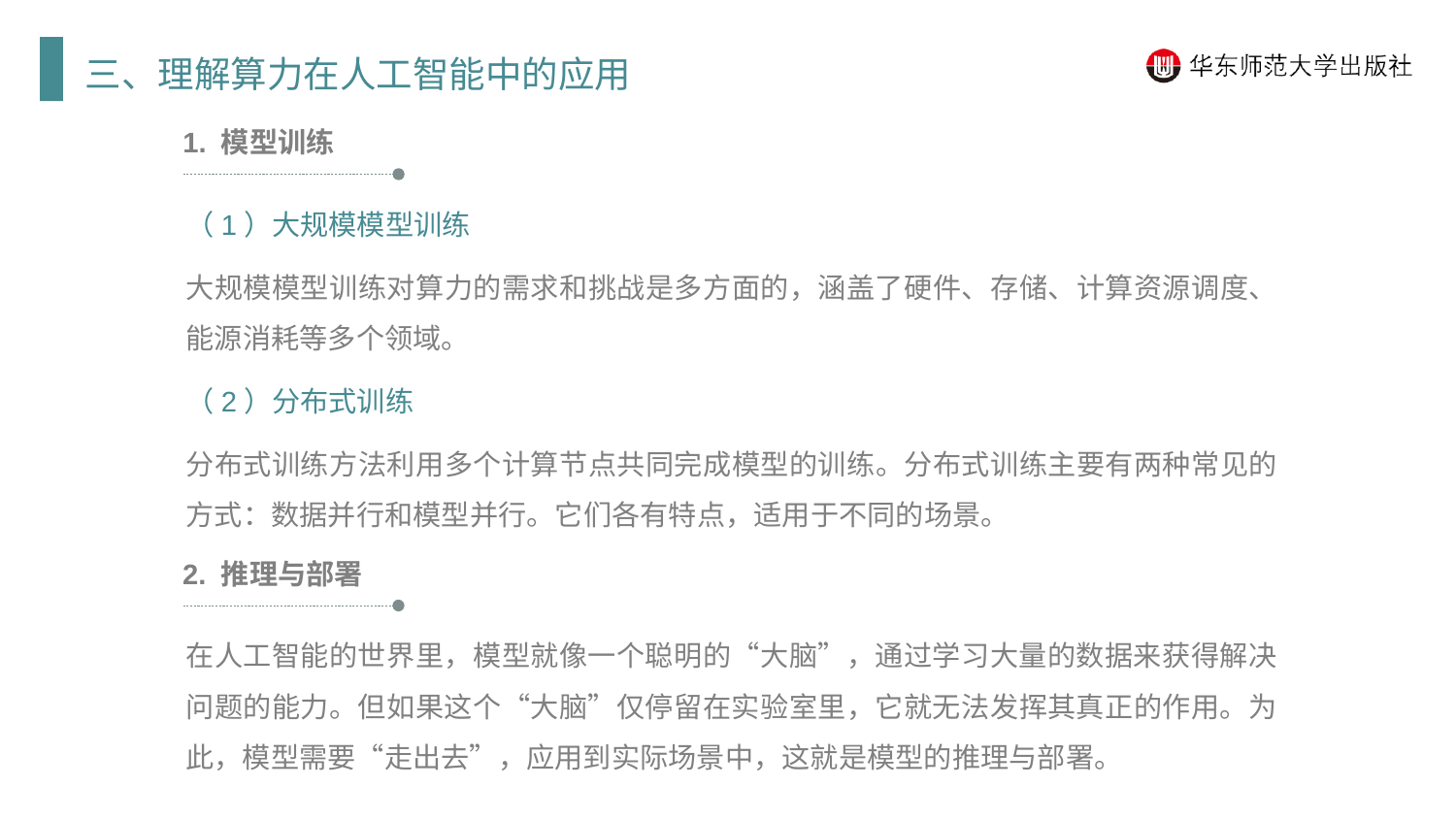

三、理解算力在人工智能中的应用
1. 模型训练
（1）大规模模型训练
大规模模型训练对算力的需求和挑战是多方面的，涵盖了硬件、存储、计算资源调度、能源消耗等多个领域。
（2）分布式训练
分布式训练方法利用多个计算节点共同完成模型的训练。分布式训练主要有两种常见的方式：数据并行和模型并行。它们各有特点，适用于不同的场景。
2. 推理与部署
在人工智能的世界里，模型就像一个聪明的“大脑”，通过学习大量的数据来获得解决问题的能力。但如果这个“大脑”仅停留在实验室里，它就无法发挥其真正的作用。为此，模型需要“走出去”，应用到实际场景中，这就是模型的推理与部署。